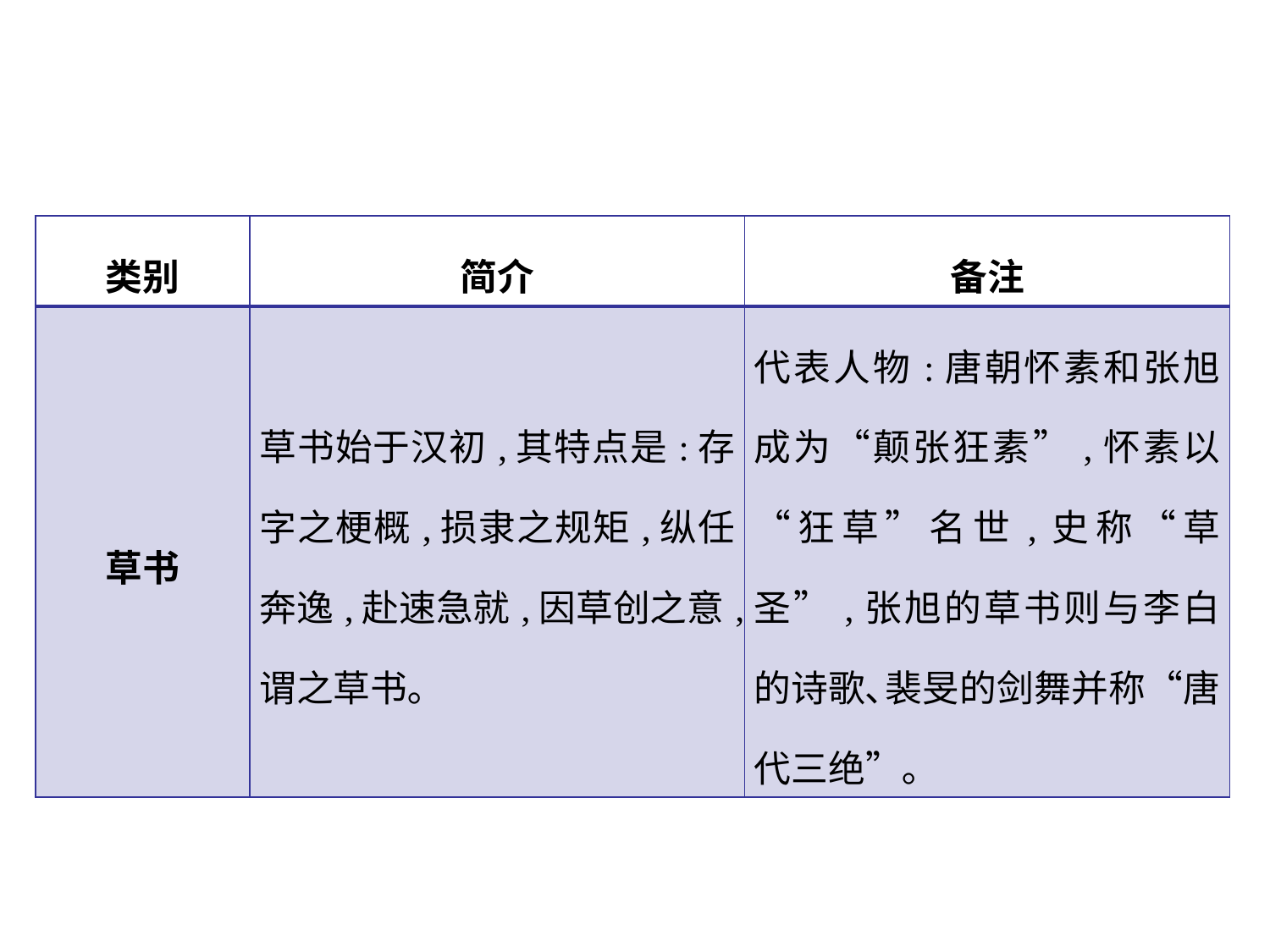

| 类别 | 简介 | 备注 |
| --- | --- | --- |
| 草书 | 草书始于汉初,其特点是:存字之梗概,损隶之规矩,纵任奔逸,赴速急就,因草创之意,谓之草书｡ | 代表人物:唐朝怀素和张旭成为“颠张狂素”,怀素以“狂草”名世,史称“草圣”,张旭的草书则与李白的诗歌､裴旻的剑舞并称“唐代三绝”｡ |